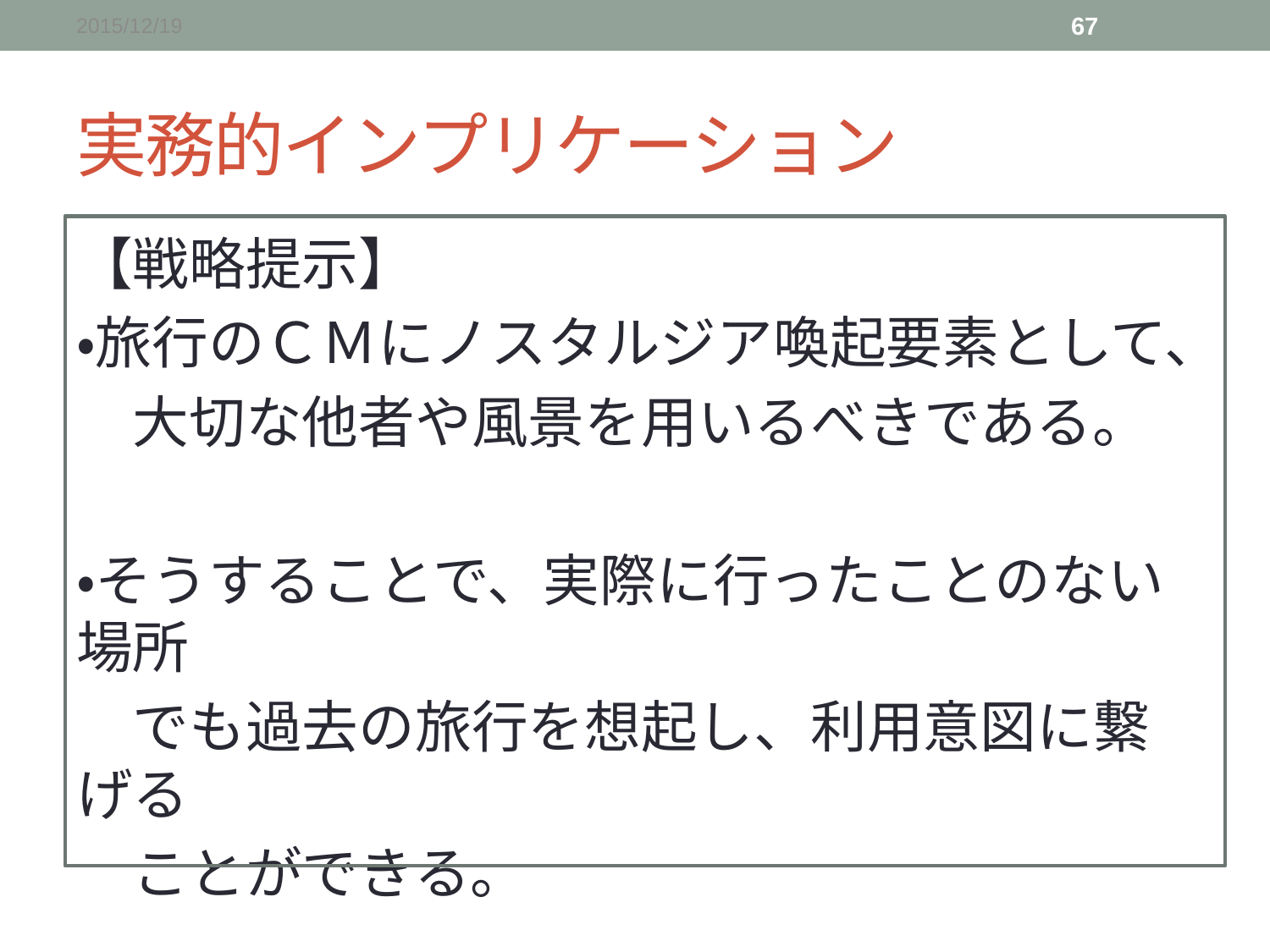

2015/12/19
67
# 実務的インプリケーション

【戦略提示】
・旅行のＣＭにノスタルジア喚起要素として、
　大切な他者や風景を用いるべきである。

・そうすることで、実際に行ったことのない場所
　でも過去の旅行を想起し、利用意図に繋げる
　ことができる。